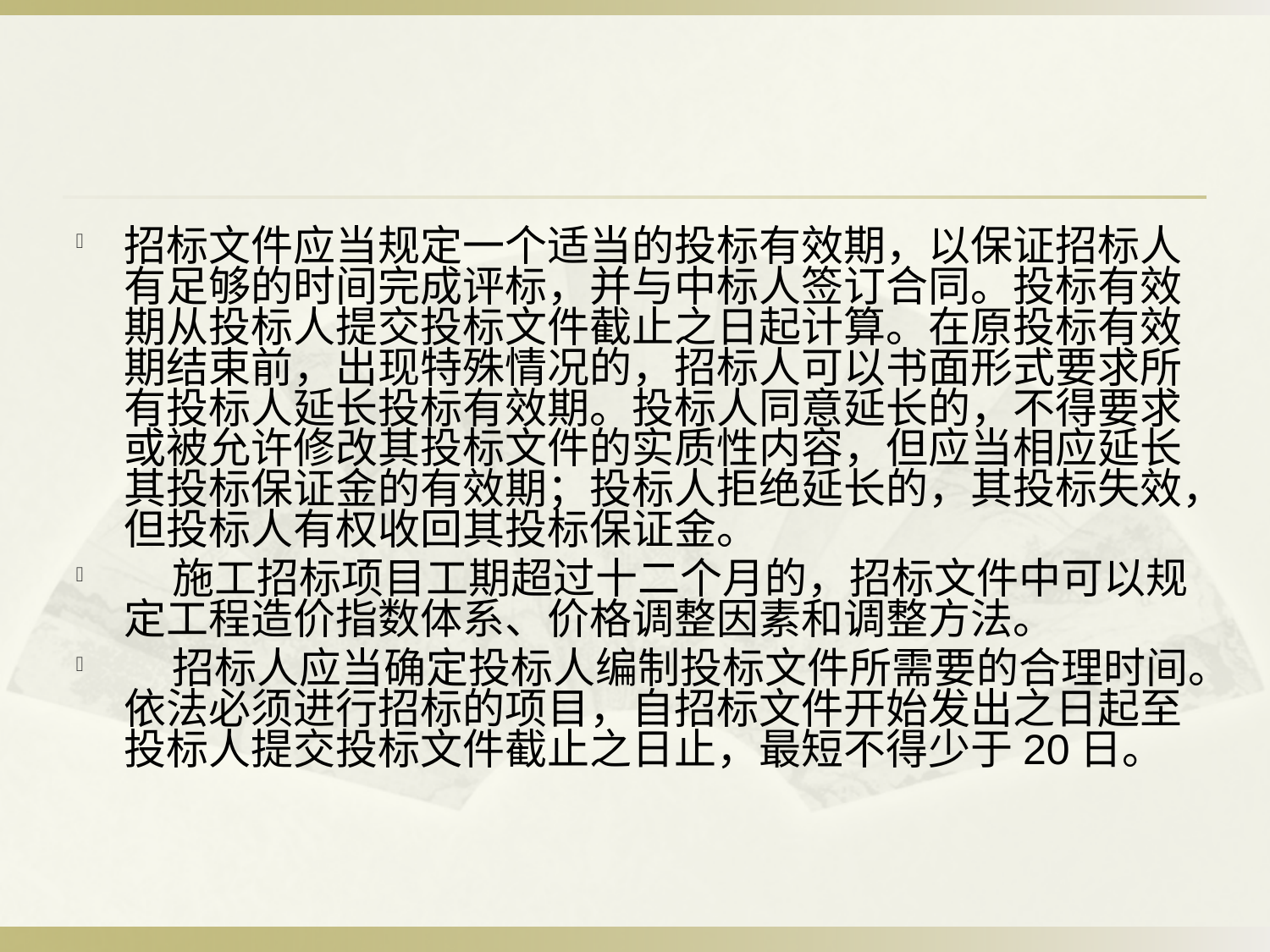

#
招标文件应当规定一个适当的投标有效期，以保证招标人有足够的时间完成评标，并与中标人签订合同。投标有效期从投标人提交投标文件截止之日起计算。在原投标有效期结束前，出现特殊情况的，招标人可以书面形式要求所有投标人延长投标有效期。投标人同意延长的，不得要求或被允许修改其投标文件的实质性内容，但应当相应延长其投标保证金的有效期；投标人拒绝延长的，其投标失效，但投标人有权收回其投标保证金。
    施工招标项目工期超过十二个月的，招标文件中可以规定工程造价指数体系、价格调整因素和调整方法。
    招标人应当确定投标人编制投标文件所需要的合理时间。依法必须进行招标的项目，自招标文件开始发出之日起至投标人提交投标文件截止之日止，最短不得少于20日。